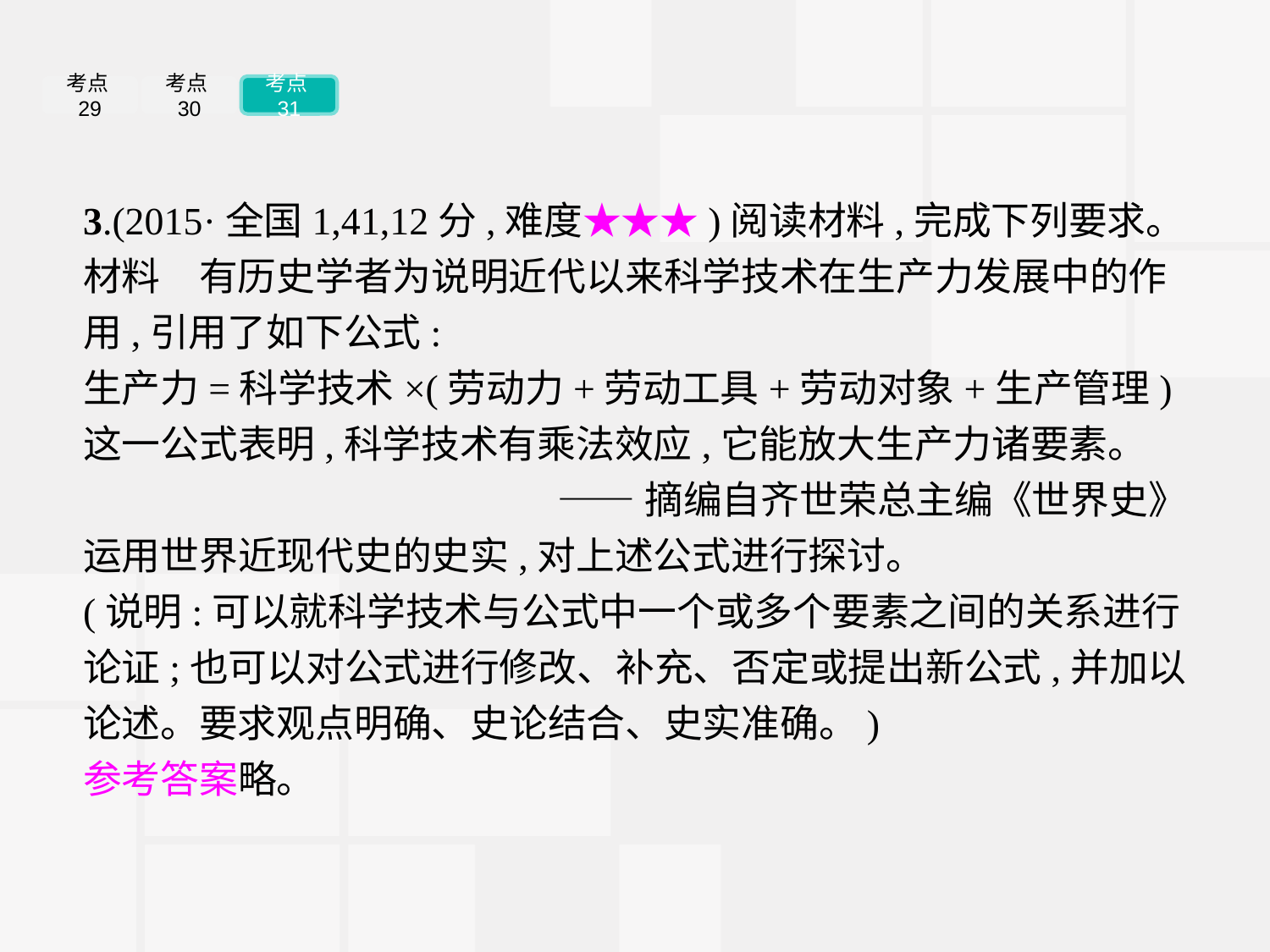

考点29
考点30
考点31
3.(2015·全国1,41,12分,难度★★★)阅读材料,完成下列要求。
材料　有历史学者为说明近代以来科学技术在生产力发展中的作用,引用了如下公式:
生产力=科学技术×(劳动力+劳动工具+劳动对象+生产管理)
这一公式表明,科学技术有乘法效应,它能放大生产力诸要素。
——摘编自齐世荣总主编《世界史》
运用世界近现代史的史实,对上述公式进行探讨。
(说明:可以就科学技术与公式中一个或多个要素之间的关系进行论证;也可以对公式进行修改、补充、否定或提出新公式,并加以论述。要求观点明确、史论结合、史实准确。)
参考答案略。